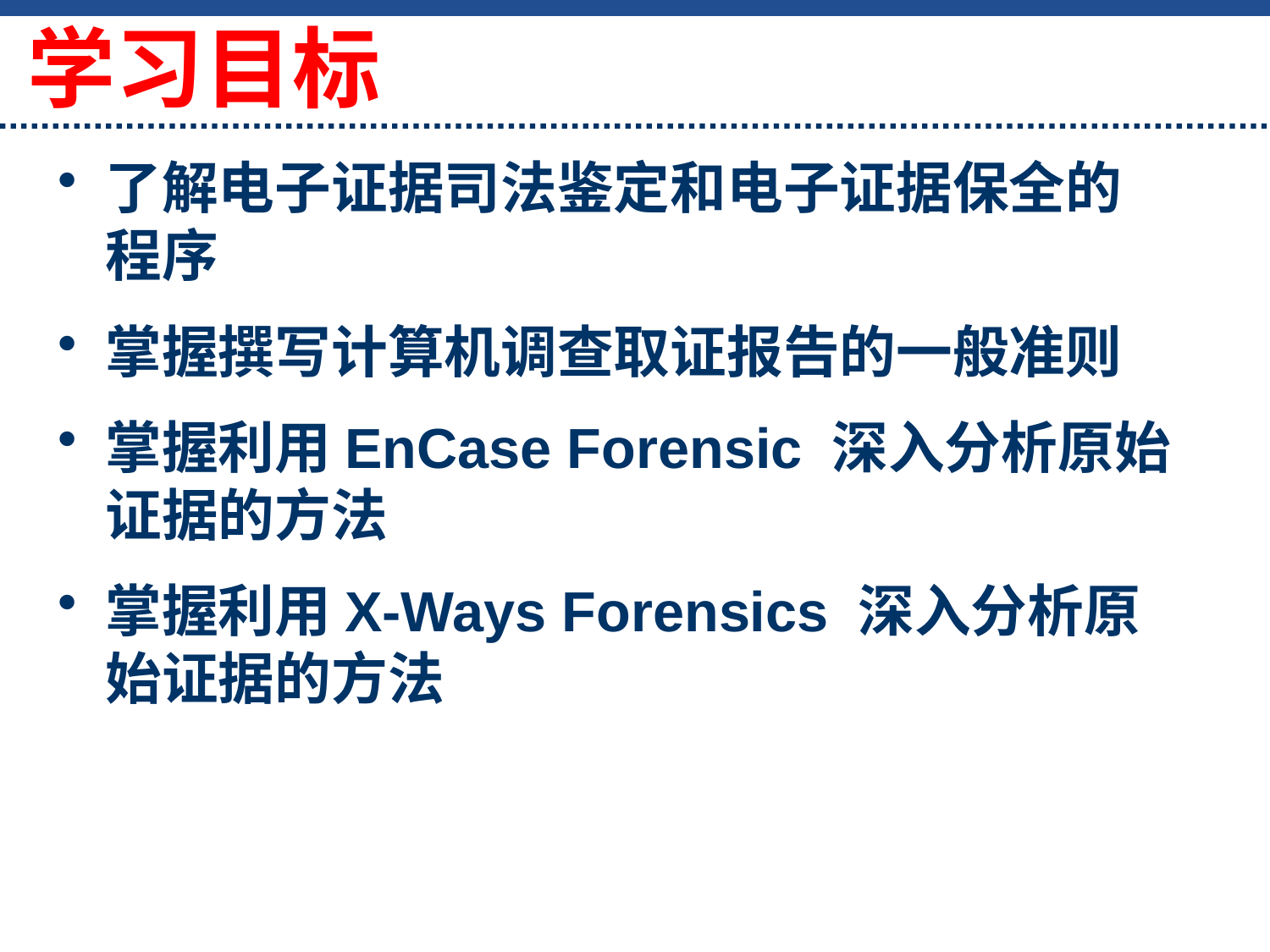

# 学习目标
了解电子证据司法鉴定和电子证据保全的程序
掌握撰写计算机调查取证报告的一般准则
掌握利用EnCase Forensic 深入分析原始证据的方法
掌握利用X-Ways Forensics 深入分析原始证据的方法